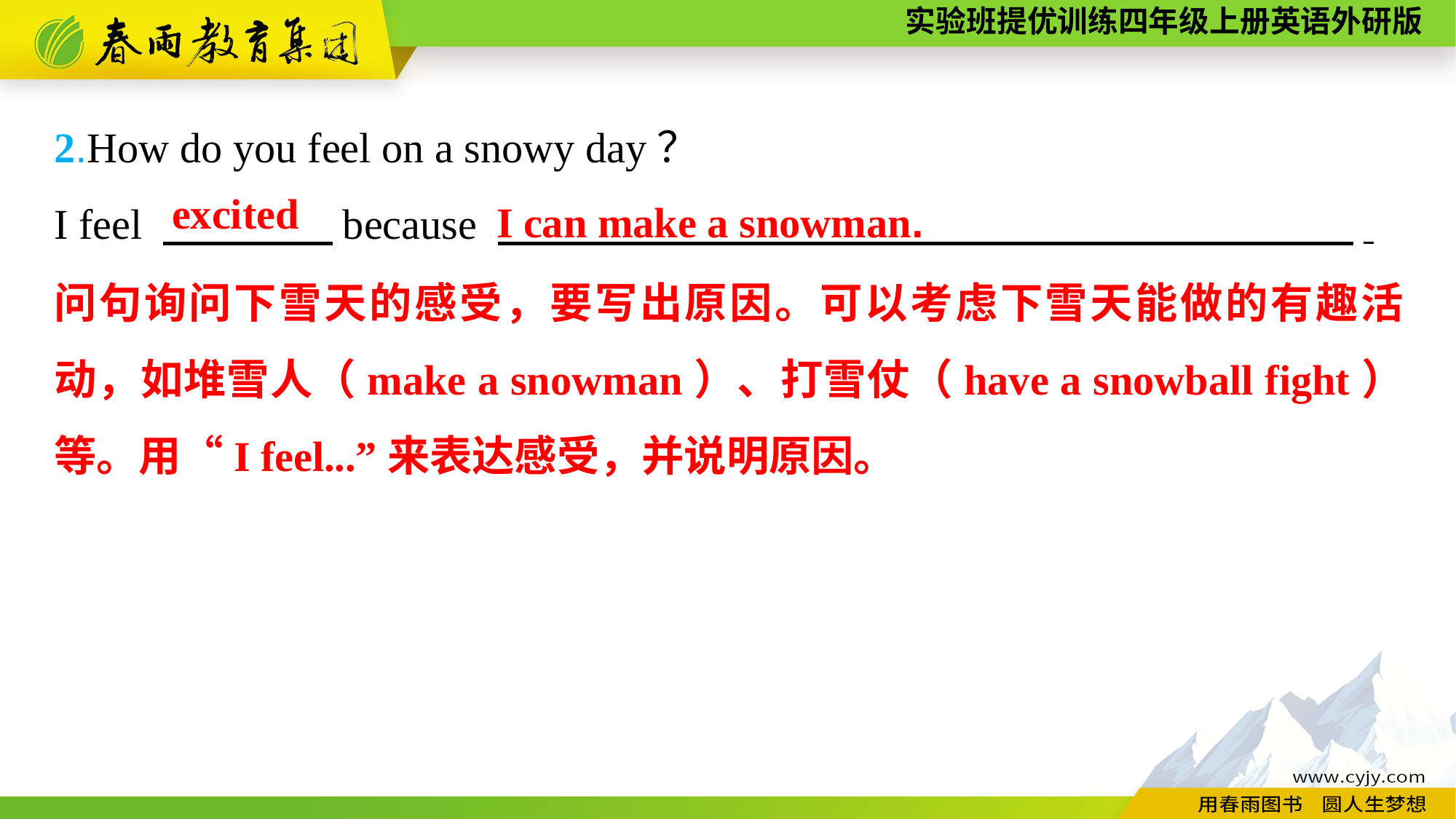

2.How do you feel on a snowy day？
I feel 　　　　because 　　　　　　　                                                           .
I can make a snowman.
excited
问句询问下雪天的感受，要写出原因。可以考虑下雪天能做的有趣活动，如堆雪人（make a snowman）、打雪仗（have a snowball fight）等。用“I feel...”来表达感受，并说明原因。